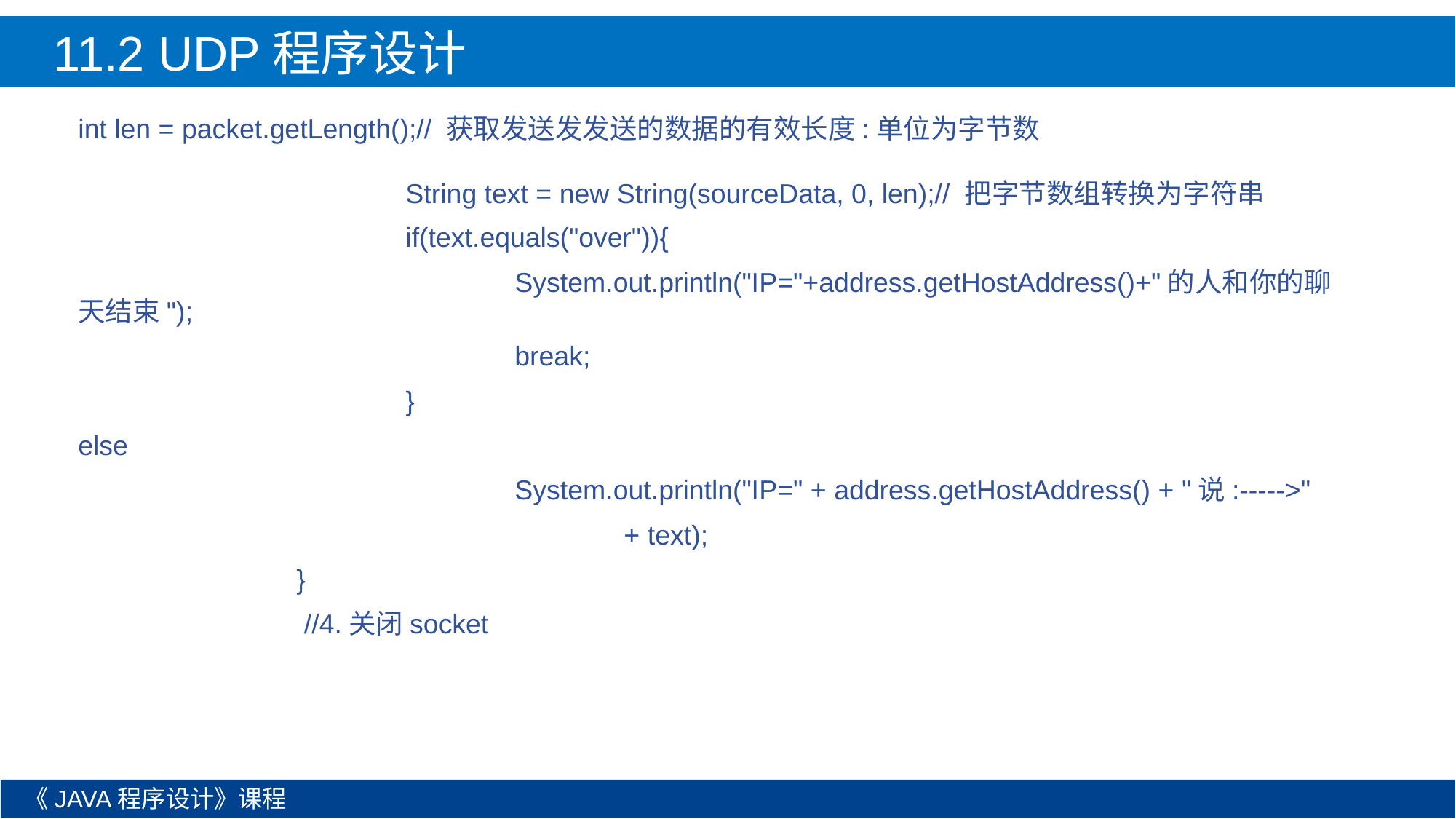

11.2 UDP程序设计
int len = packet.getLength();// 获取发送发发送的数据的有效长度:单位为字节数
			String text = new String(sourceData, 0, len);// 把字节数组转换为字符串
			if(text.equals("over")){
				System.out.println("IP="+address.getHostAddress()+"的人和你的聊天结束");
				break;
			}
else
				System.out.println("IP=" + address.getHostAddress() + "说:----->"
					+ text);
		}
		 //4.关闭socket
《JAVA程序设计》课程